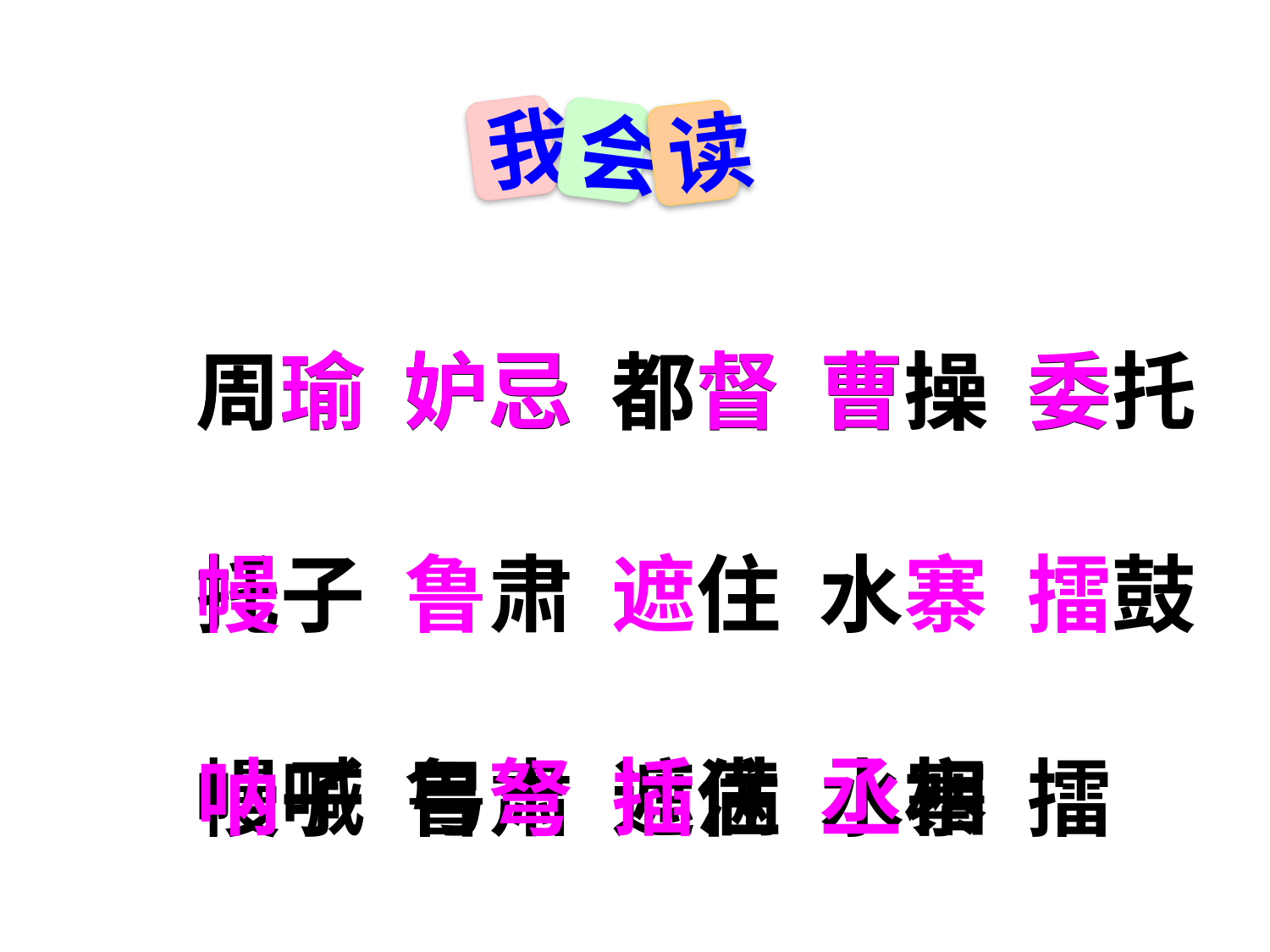

我
会
读
周瑜  妒忌  都督  曹操  委托
幔子  鲁肃  遮住  水寨  擂鼓
呐喊  弓弩  插满  丞相
周瑜  妒忌  都督  曹操  委托
幔子  鲁肃  遮住  水寨  擂鼓
呐喊  弓弩  插满  丞相